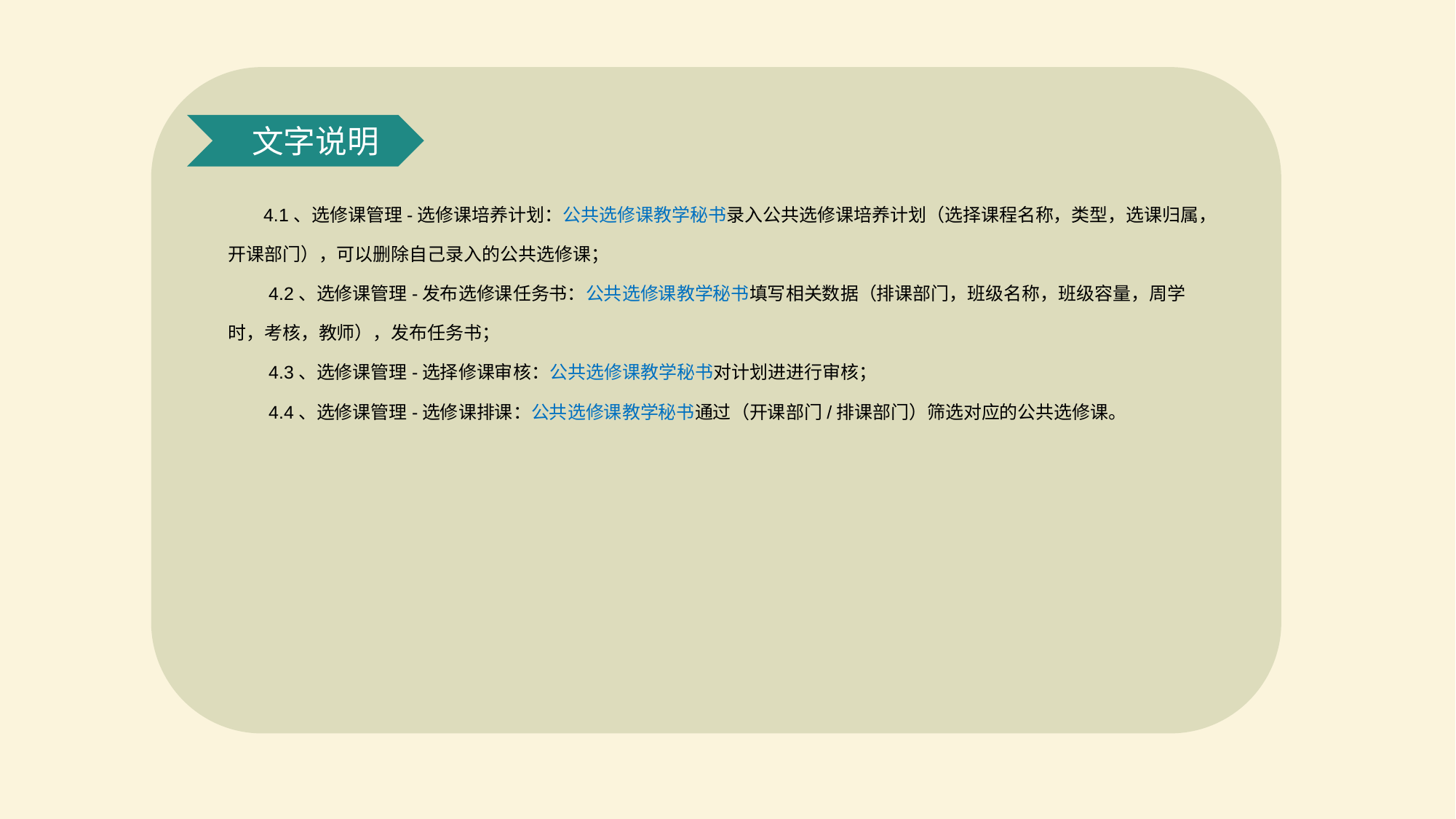

文字说明

       4.1、选修课管理-选修课培养计划：公共选修课教学秘书录入公共选修课培养计划（选择课程名称，类型，选课归属，开课部门），可以删除自己录入的公共选修课；
        4.2、选修课管理-发布选修课任务书：公共选修课教学秘书填写相关数据（排课部门，班级名称，班级容量，周学时，考核，教师），发布任务书；
        4.3、选修课管理-选择修课审核：公共选修课教学秘书对计划进进行审核；
        4.4、选修课管理-选修课排课：公共选修课教学秘书通过（开课部门/排课部门）筛选对应的公共选修课。